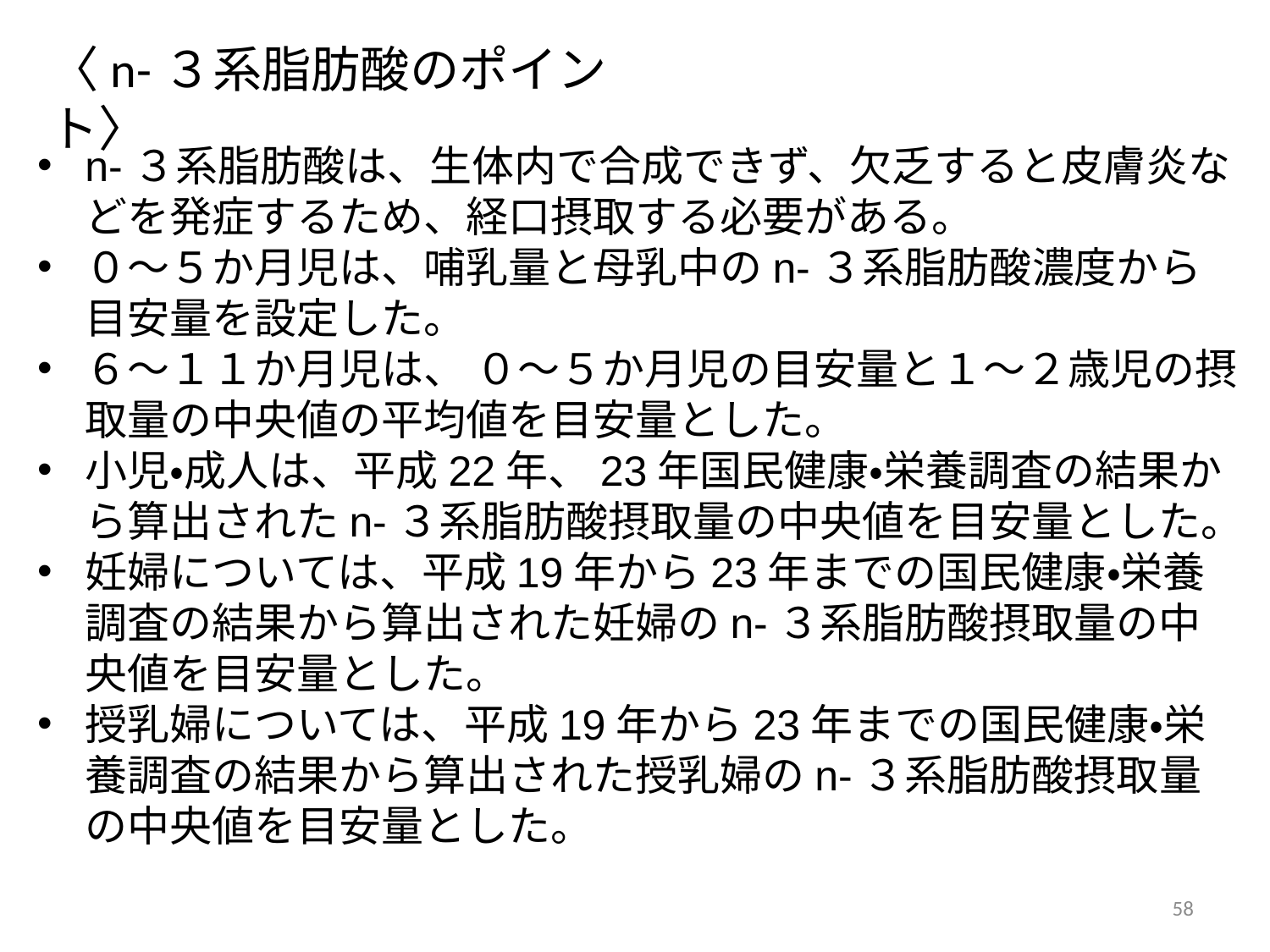

〈n-３系脂肪酸のポイント〉

n-３系脂肪酸は、生体内で合成できず、欠乏すると皮膚炎などを発症するため、経口摂取する必要がある。
０～５か月児は、哺乳量と母乳中のn-３系脂肪酸濃度から目安量を設定した。
６～１１か月児は、 ０～５か月児の目安量と１～２歳児の摂取量の中央値の平均値を目安量とした。
小児・成人は、平成22年、23年国民健康・栄養調査の結果から算出されたn-３系脂肪酸摂取量の中央値を目安量とした。
妊婦については、平成19年から23年までの国民健康・栄養調査の結果から算出された妊婦のn-３系脂肪酸摂取量の中央値を目安量とした。
授乳婦については、平成19年から23年までの国民健康・栄養調査の結果から算出された授乳婦のn-３系脂肪酸摂取量の中央値を目安量とした。
58